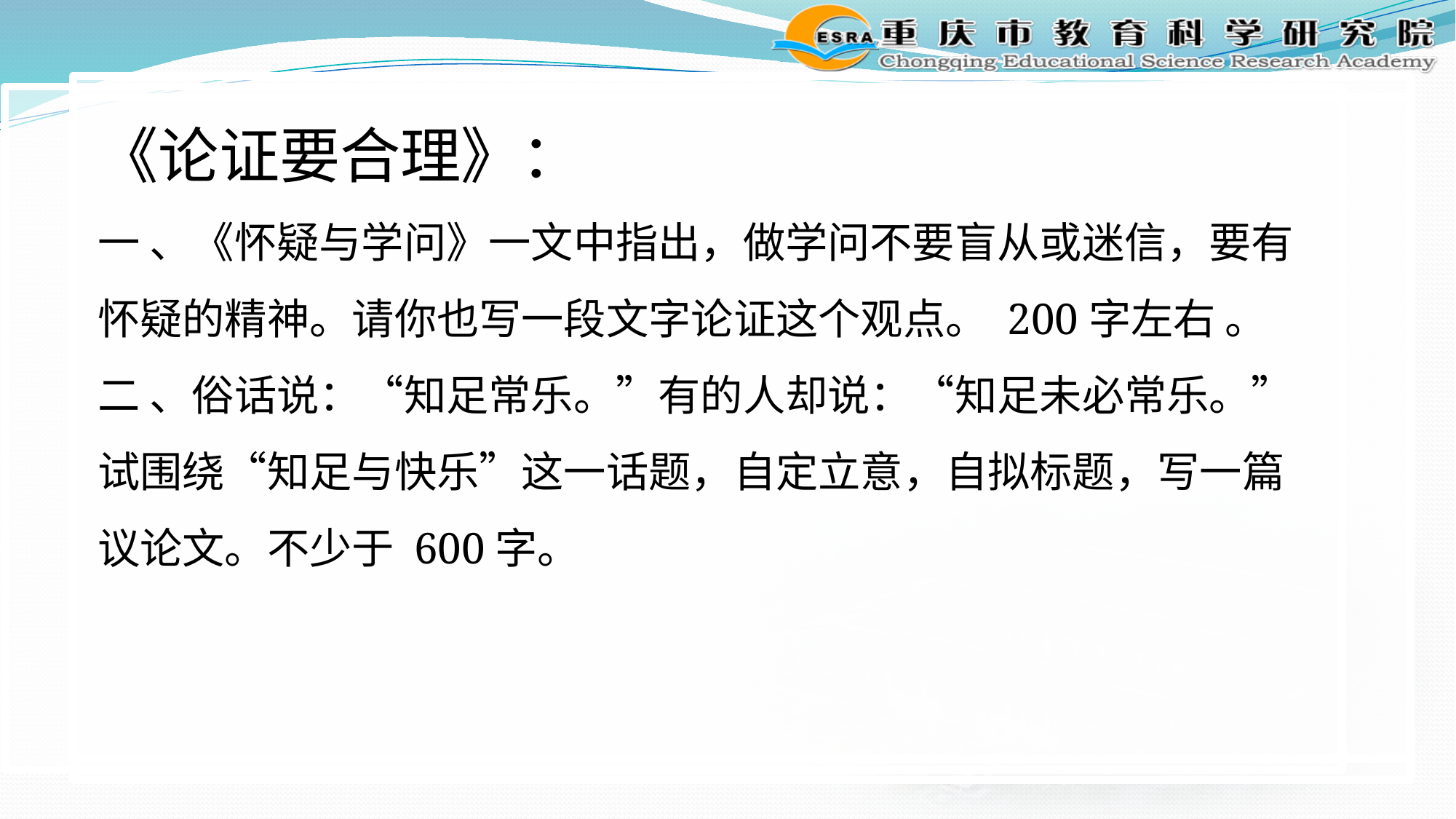

《论证要合理》：
一 、《怀疑与学问》一文中指出，做学问不要盲从或迷信，要有怀疑的精神。请你也写一段文字论证这个观点。 200字左右 。
二 、俗话说：“知足常乐。”有的人却说：“知足未必常乐。”试围绕“知足与快乐”这一话题，自定立意，自拟标题，写一篇议论文。不少于 600字。